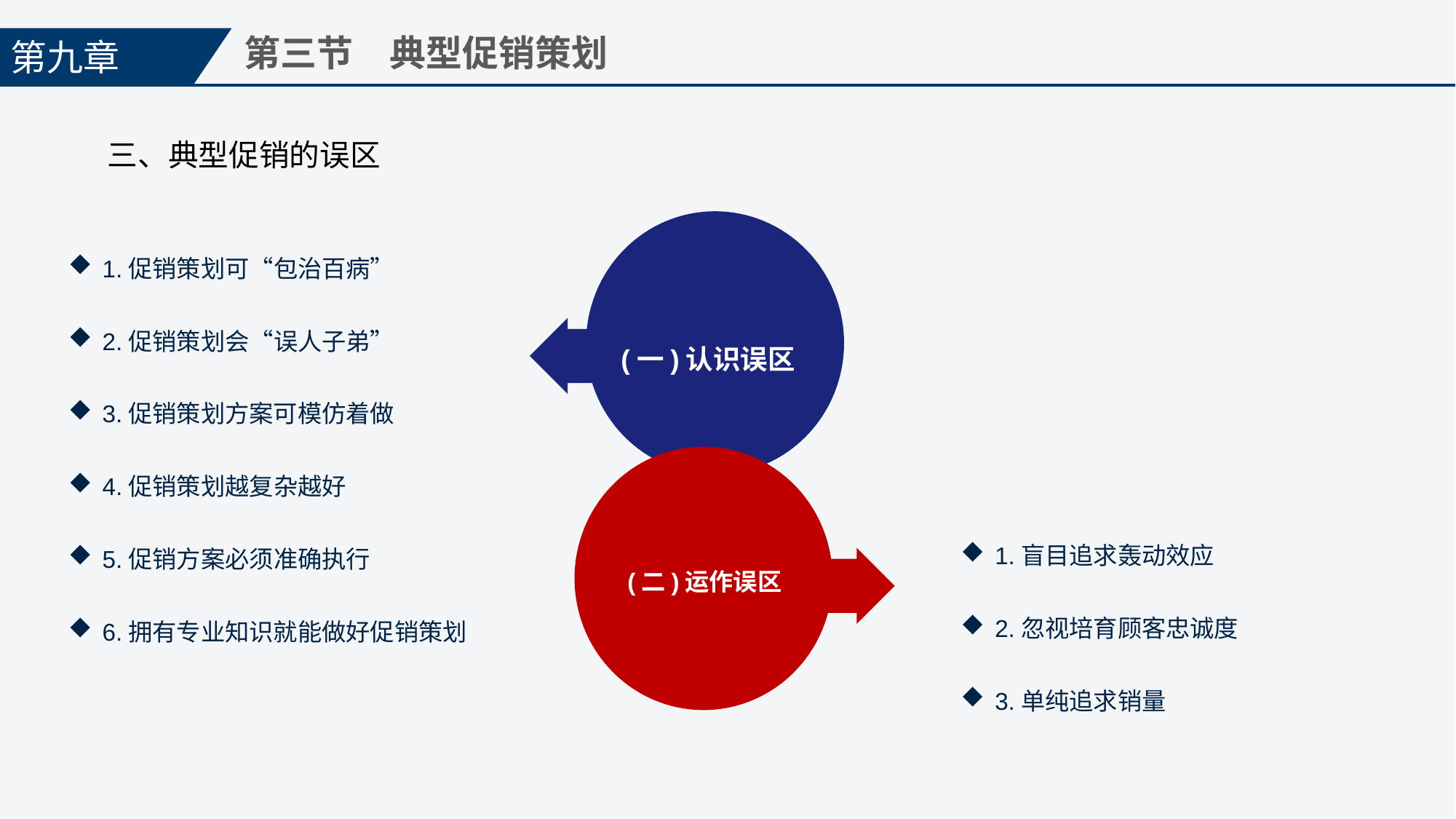

第九章
第三节　典型促销策划
三、典型促销的误区
1.促销策划可“包治百病”
2.促销策划会“误人子弟”
3.促销策划方案可模仿着做
4.促销策划越复杂越好
5.促销方案必须准确执行
6.拥有专业知识就能做好促销策划

(一)认识误区

1.盲目追求轰动效应
2.忽视培育顾客忠诚度
3.单纯追求销量

(二)运作误区